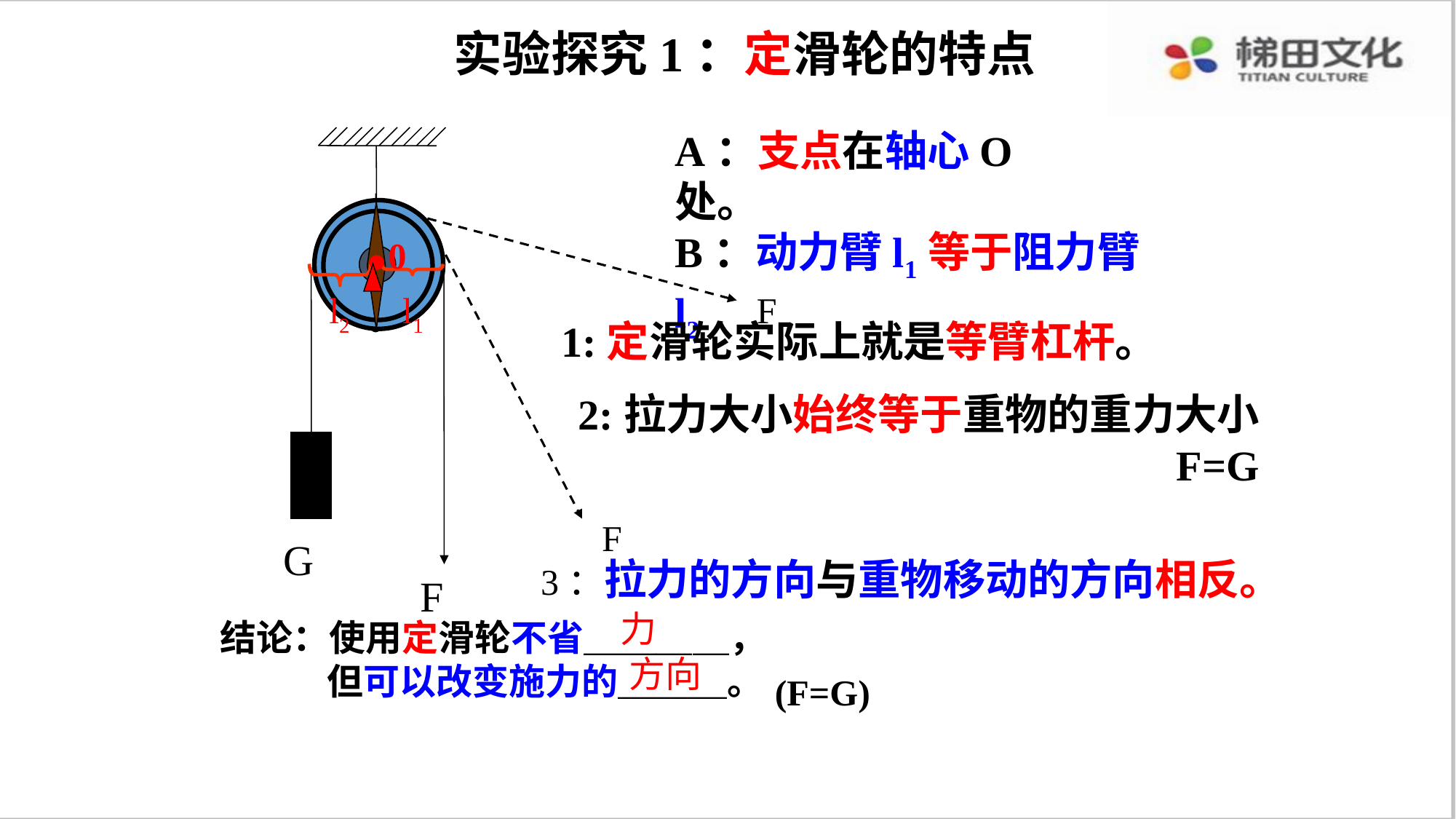

实验探究1：定滑轮的特点
A：支点在轴心O处。

F
G
F

F
.0
B：动力臂l1等于阻力臂l2

l2

l1
1:定滑轮实际上就是等臂杠杆。
2:拉力大小始终等于重物的重力大小                                                              F=G

3：拉力的方向与重物移动的方向相反。
力
结论：使用定滑轮不省＿＿＿＿，
            但可以改变施力的＿＿＿。

方向
(F=G)